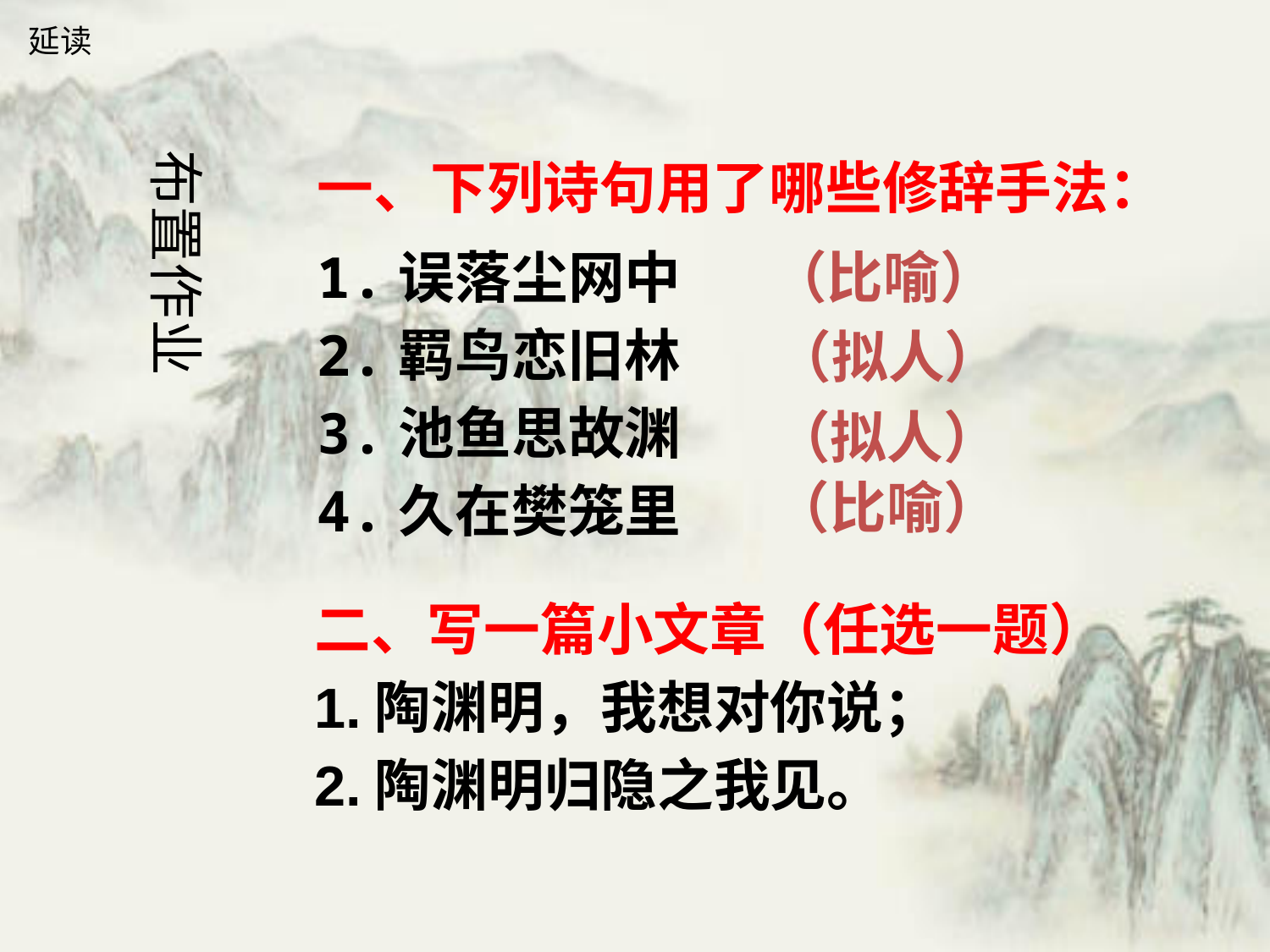

延读
一、下列诗句用了哪些修辞手法：
1.误落尘网中
2.羁鸟恋旧林
3.池鱼思故渊
4.久在樊笼里
布置作业
（比喻）
（拟人）
（拟人）
（比喻）
二、写一篇小文章（任选一题）
1.陶渊明，我想对你说；
2.陶渊明归隐之我见。